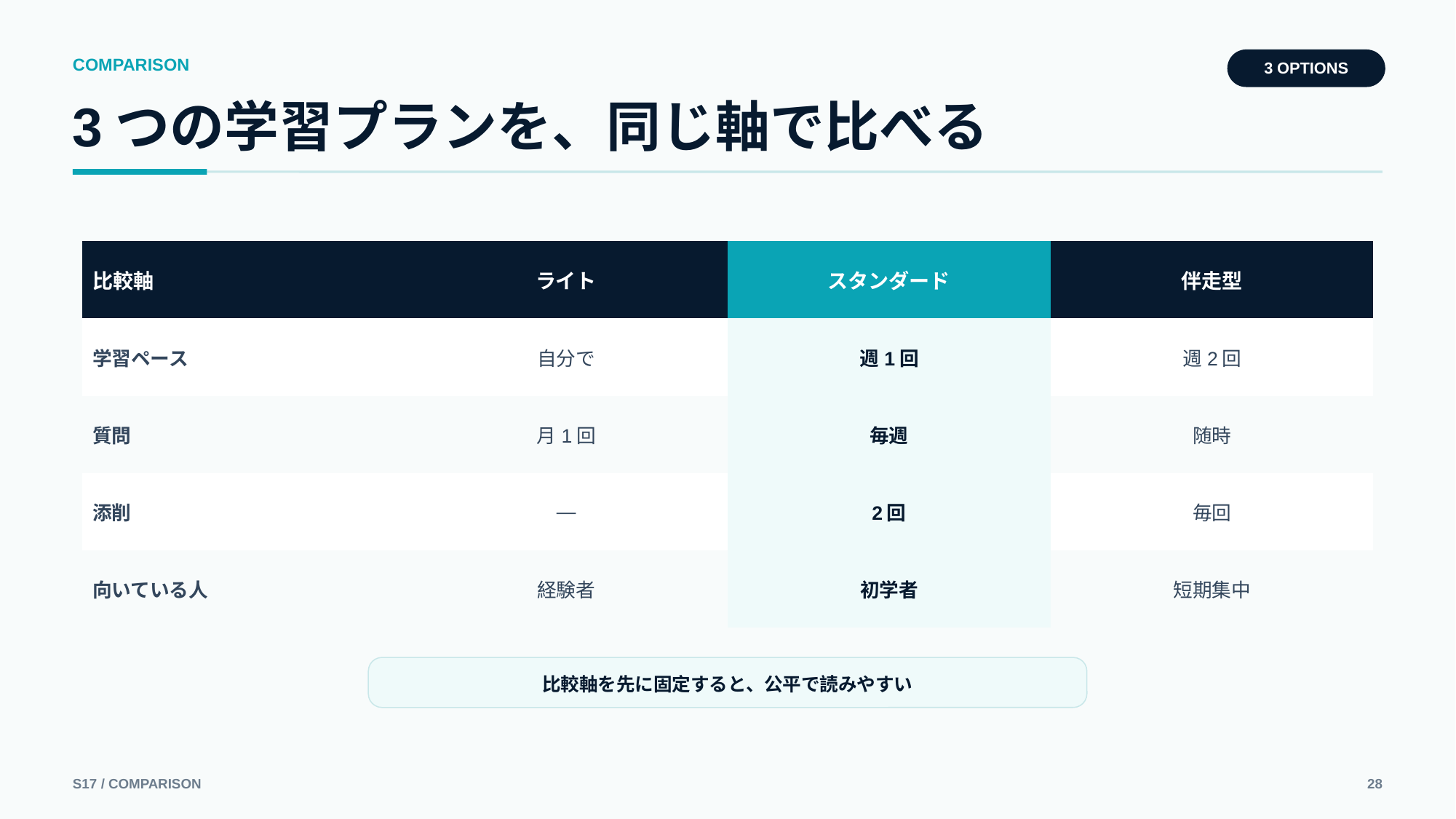

COMPARISON
3 OPTIONS
3つの学習プランを、同じ軸で比べる

| 比較軸 | ライト | スタンダード | 伴走型 |
| --- | --- | --- | --- |
| 学習ペース | 自分で | 週1回 | 週2回 |
| 質問 | 月1回 | 毎週 | 随時 |
| 添削 | — | 2回 | 毎回 |
| 向いている人 | 経験者 | 初学者 | 短期集中 |
比較軸を先に固定すると、公平で読みやすい
S17 / COMPARISON
28